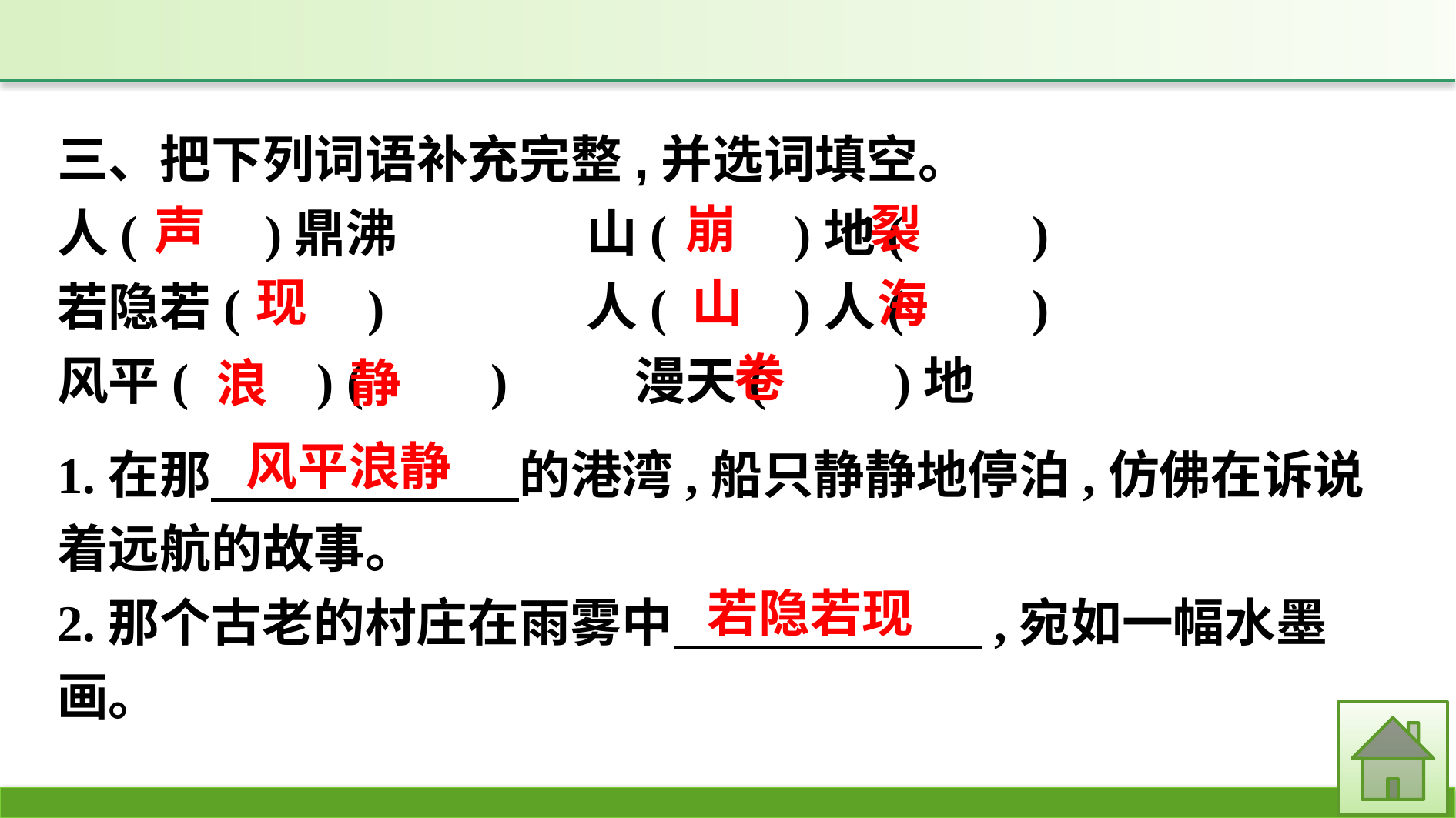

三、把下列词语补充完整,并选词填空。
人(　　)鼎沸　　　	山(　　)地(　　)
若隐若(　　)		人(　　)人(　　)
风平(　　) (　　)		漫天(　　)地
崩　       裂
声
现
山　       海
卷
浪       静
1.在那　　　　　　的港湾,船只静静地停泊,仿佛在诉说着远航的故事。
2.那个古老的村庄在雨雾中　　　　　　,宛如一幅水墨画。
风平浪静
若隐若现